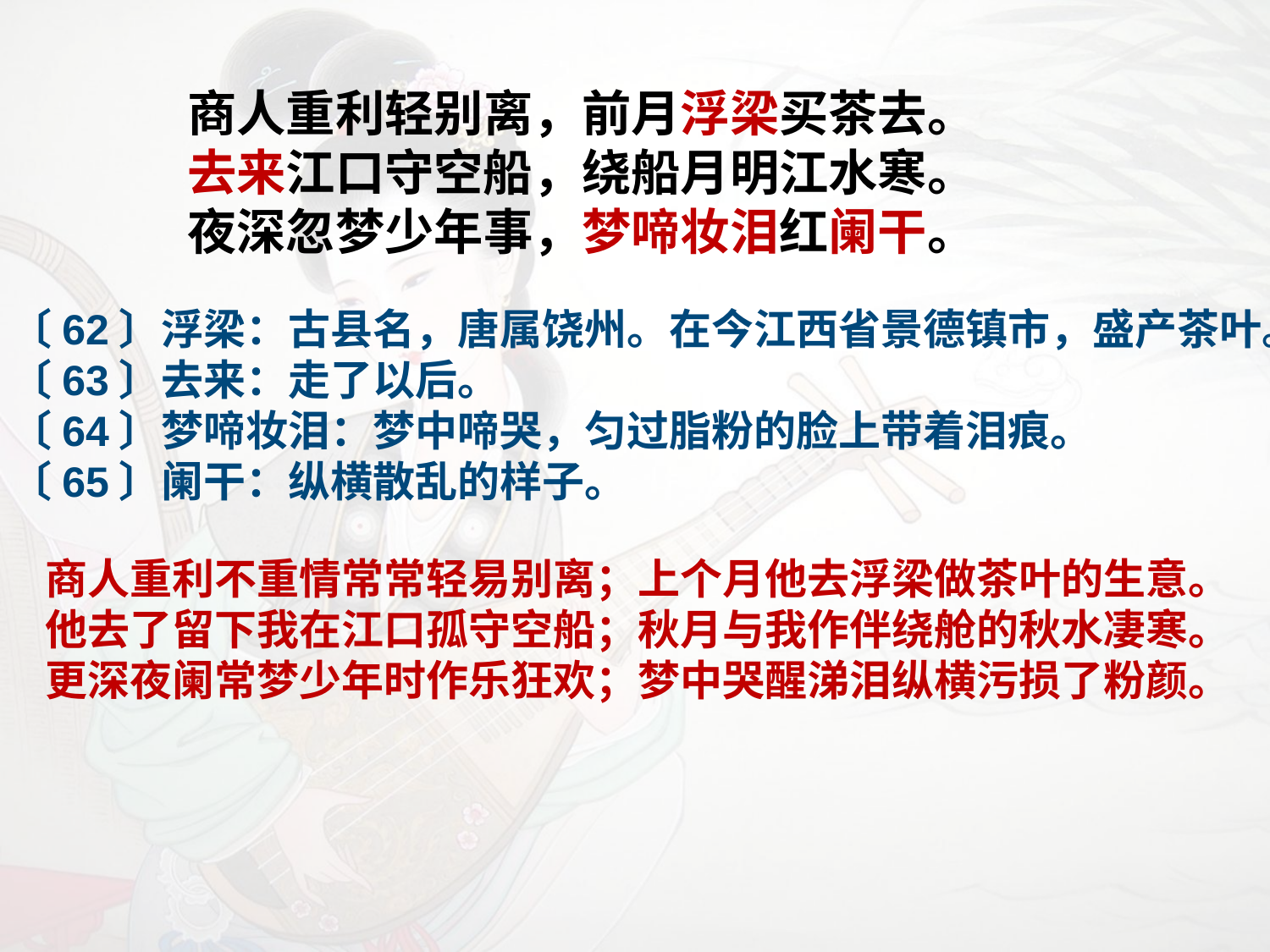

商人重利轻别离，前月浮梁买茶去。
去来江口守空船，绕船月明江水寒。
夜深忽梦少年事，梦啼妆泪红阑干。
〔62〕浮梁：古县名，唐属饶州。在今江西省景德镇市，盛产茶叶。〔63〕去来：走了以后。
〔64〕梦啼妆泪：梦中啼哭，匀过脂粉的脸上带着泪痕。
〔65〕阑干：纵横散乱的样子。
商人重利不重情常常轻易别离；上个月他去浮梁做茶叶的生意。他去了留下我在江口孤守空船；秋月与我作伴绕舱的秋水凄寒。更深夜阑常梦少年时作乐狂欢；梦中哭醒涕泪纵横污损了粉颜。